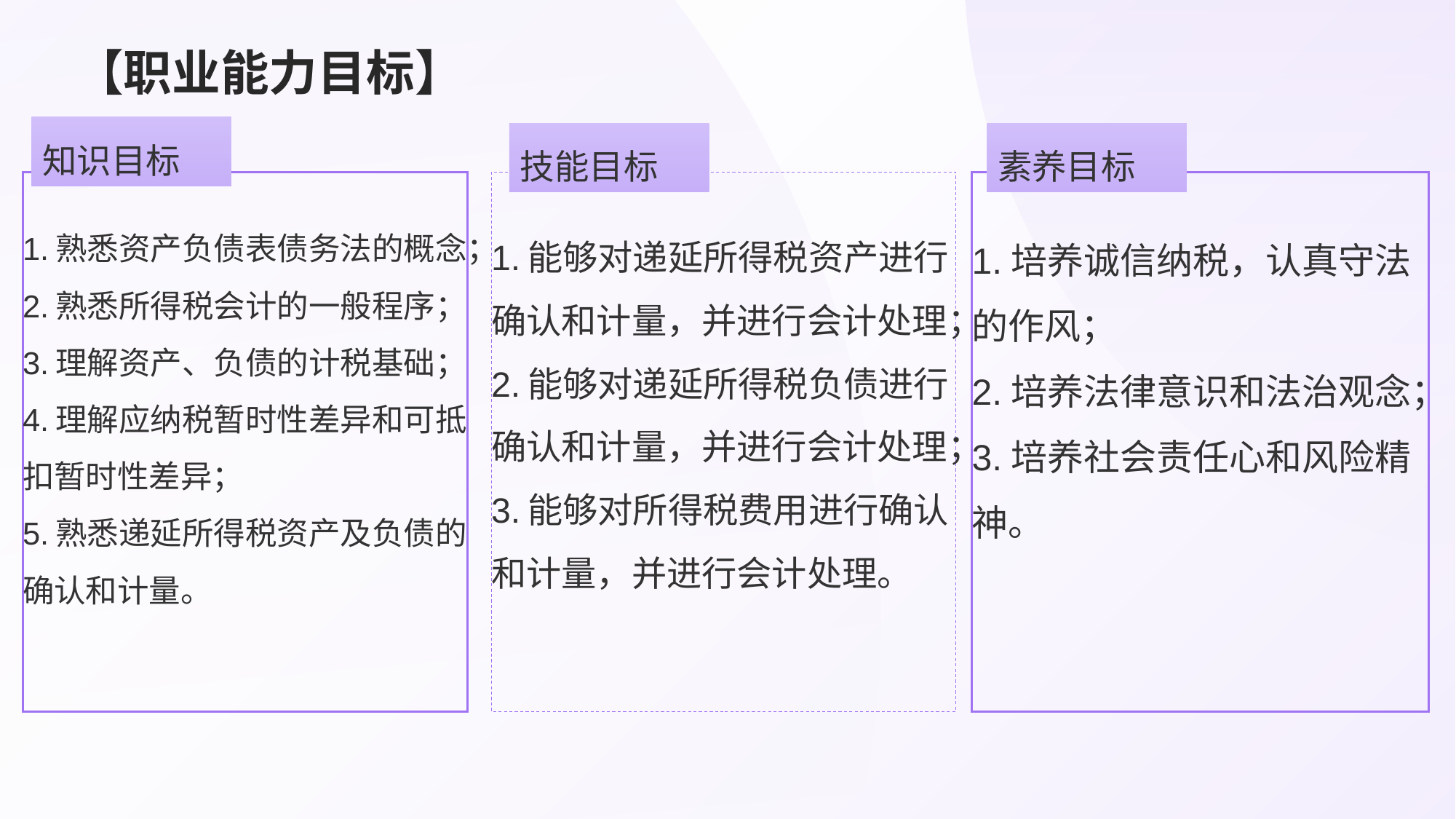

# 【职业能力目标】
知识目标
技能目标
素养目标

1.熟悉资产负债表债务法的概念；
2.熟悉所得税会计的一般程序；
3.理解资产、负债的计税基础；
4.理解应纳税暂时性差异和可抵扣暂时性差异；
5.熟悉递延所得税资产及负债的确认和计量。

1.能够对递延所得税资产进行确认和计量，并进行会计处理；
2.能够对递延所得税负债进行确认和计量，并进行会计处理；
3.能够对所得税费用进行确认和计量，并进行会计处理。

1.培养诚信纳税，认真守法的作风；
2.培养法律意识和法治观念；
3.培养社会责任心和风险精神。